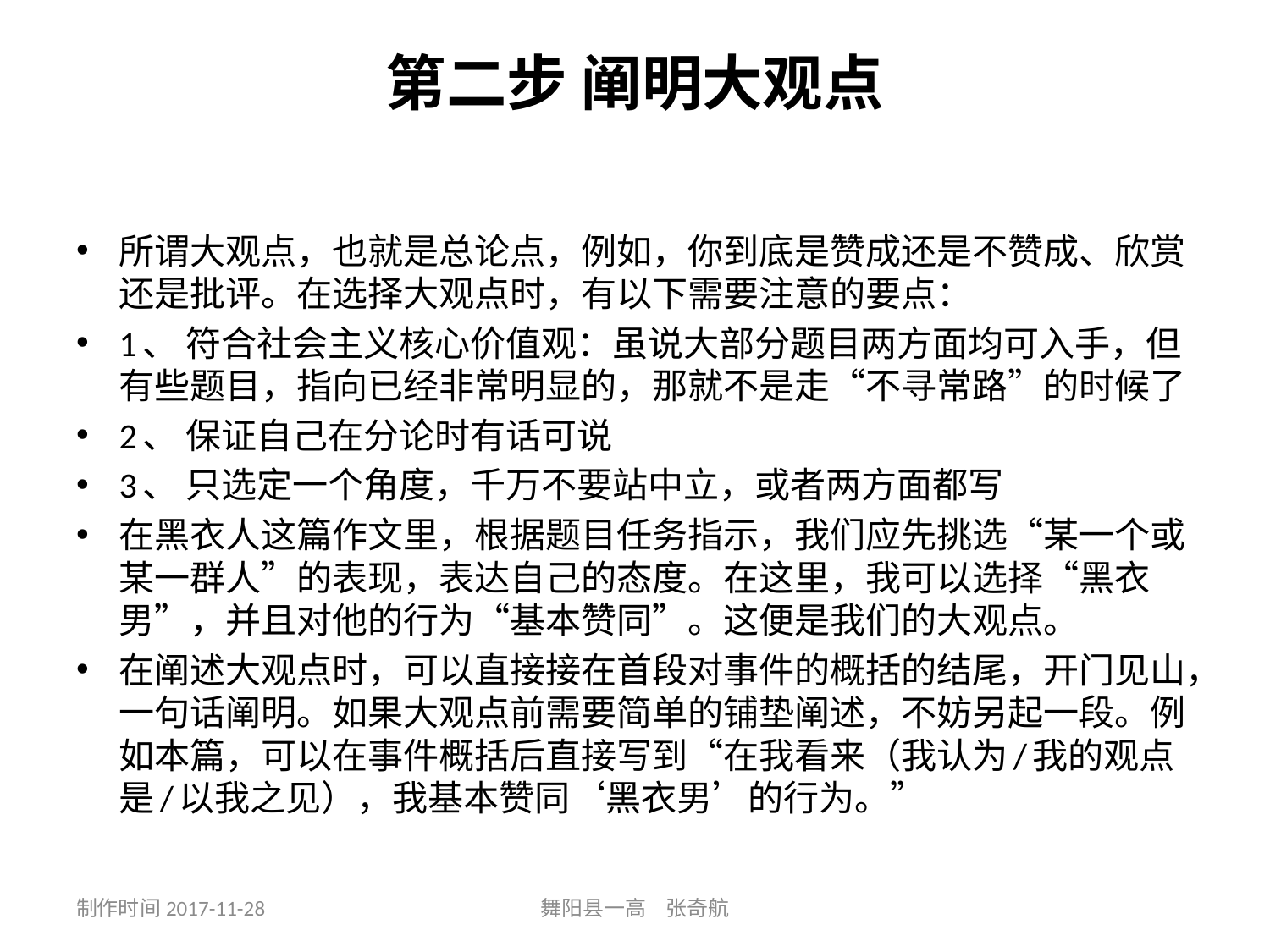

# 第二步 阐明大观点
所谓大观点，也就是总论点，例如，你到底是赞成还是不赞成、欣赏还是批评。在选择大观点时，有以下需要注意的要点：
1、 符合社会主义核心价值观：虽说大部分题目两方面均可入手，但有些题目，指向已经非常明显的，那就不是走“不寻常路”的时候了
2、 保证自己在分论时有话可说
3、 只选定一个角度，千万不要站中立，或者两方面都写
在黑衣人这篇作文里，根据题目任务指示，我们应先挑选“某一个或某一群人”的表现，表达自己的态度。在这里，我可以选择“黑衣男”，并且对他的行为“基本赞同”。这便是我们的大观点。
在阐述大观点时，可以直接接在首段对事件的概括的结尾，开门见山，一句话阐明。如果大观点前需要简单的铺垫阐述，不妨另起一段。例如本篇，可以在事件概括后直接写到“在我看来（我认为/我的观点是/以我之见），我基本赞同‘黑衣男’的行为。”

制作时间2017-11-28
舞阳县一高   张奇航